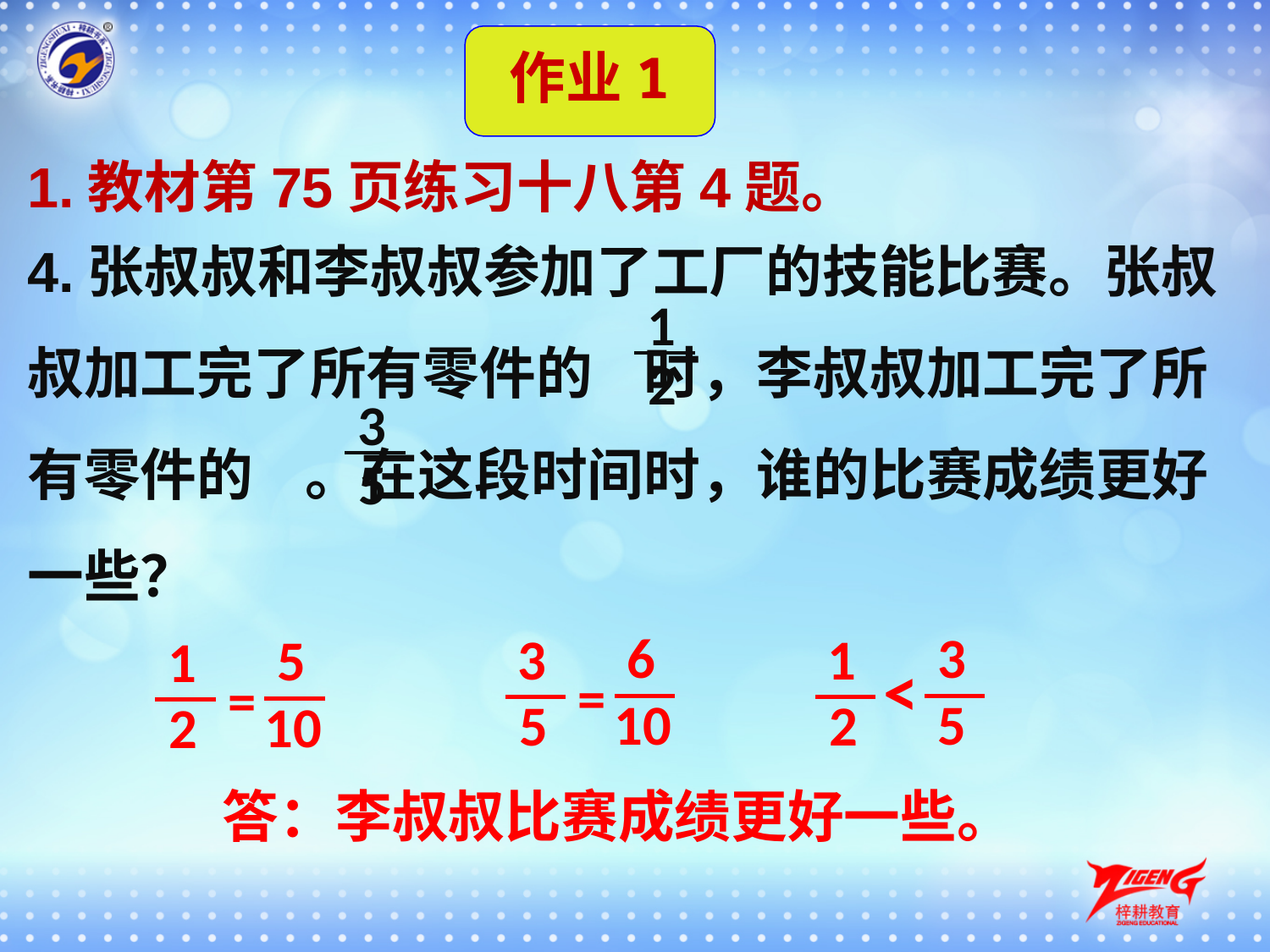

作业1
1.教材第75页练习十八第4题。
4.张叔叔和李叔叔参加了工厂的技能比赛。张叔叔加工完了所有零件的    时，李叔叔加工完了所有零件的    。在这段时间时，谁的比赛成绩更好一些？
1
2
3
5
6
3
3
1
5
1
<
=
=
10
5
5
2
10
2
答：李叔叔比赛成绩更好一些。